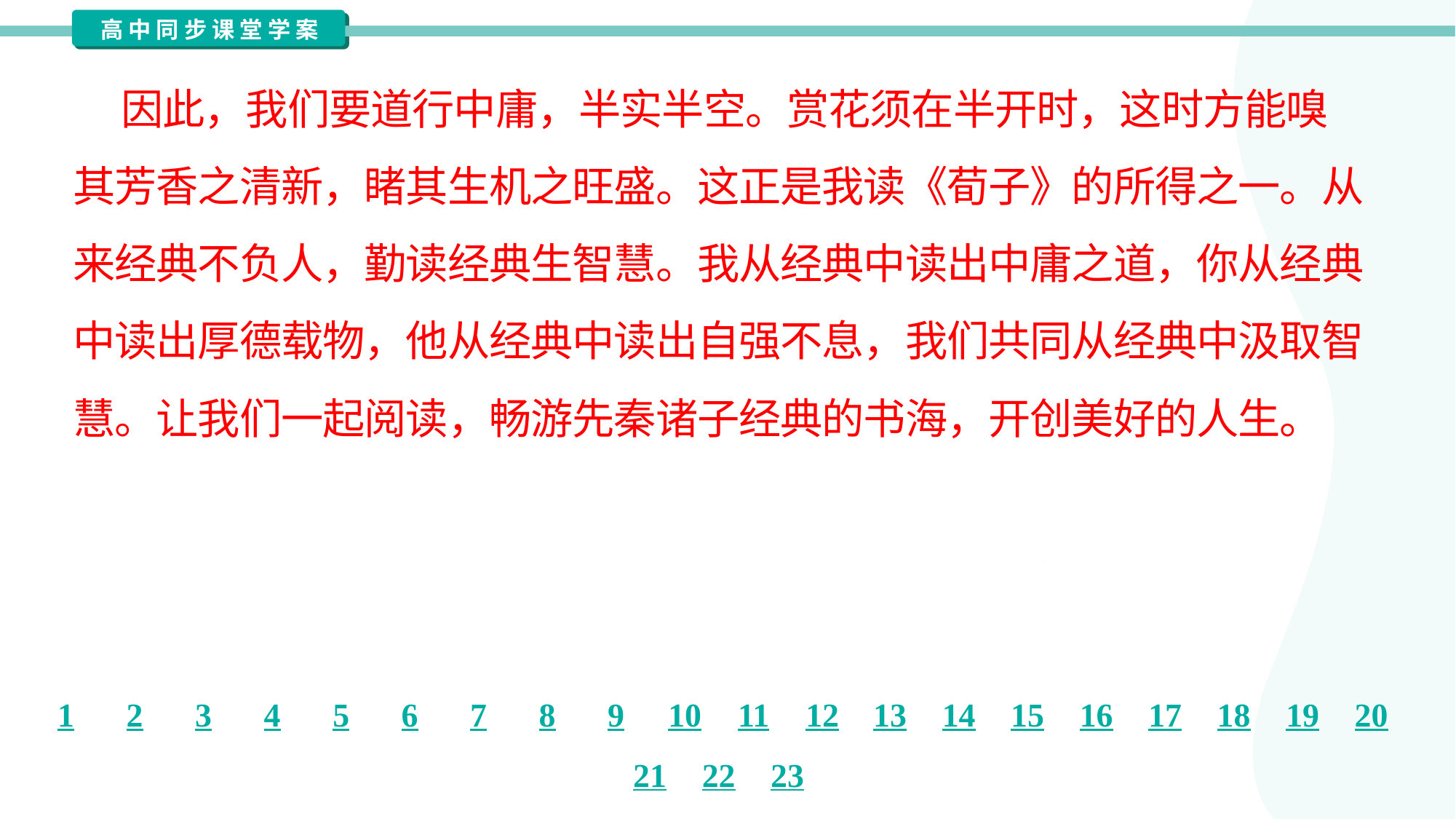

因此，我们要道行中庸，半实半空。赏花须在半开时，这时方能嗅
其芳香之清新，睹其生机之旺盛。这正是我读《荀子》的所得之一。从
来经典不负人，勤读经典生智慧。我从经典中读出中庸之道，你从经典
中读出厚德载物，他从经典中读出自强不息，我们共同从经典中汲取智
慧。让我们一起阅读，畅游先秦诸子经典的书海，开创美好的人生。